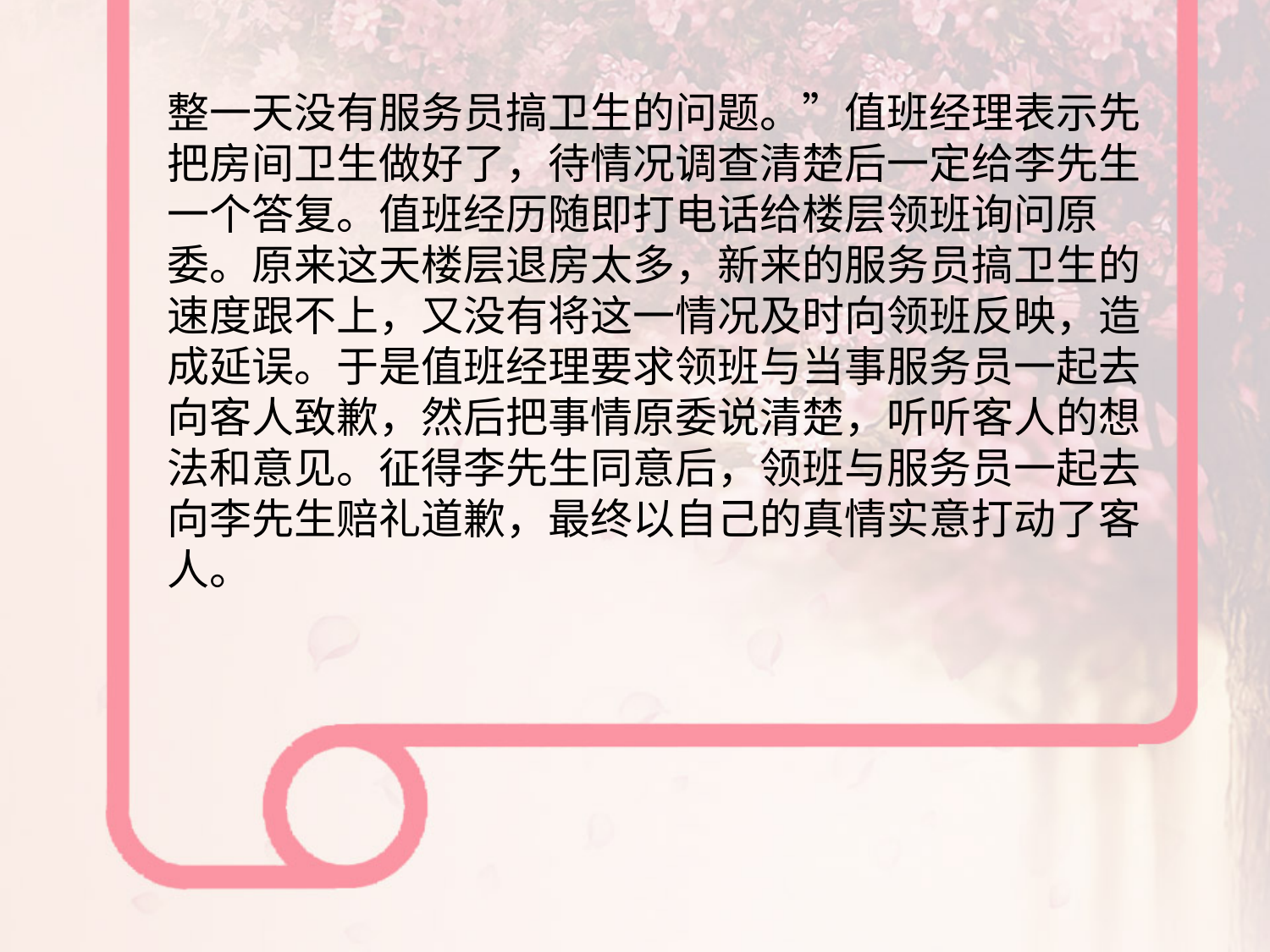

整一天没有服务员搞卫生的问题。”值班经理表示先把房间卫生做好了，待情况调查清楚后一定给李先生一个答复。值班经历随即打电话给楼层领班询问原委。原来这天楼层退房太多，新来的服务员搞卫生的速度跟不上，又没有将这一情况及时向领班反映，造成延误。于是值班经理要求领班与当事服务员一起去向客人致歉，然后把事情原委说清楚，听听客人的想法和意见。征得李先生同意后，领班与服务员一起去向李先生赔礼道歉，最终以自己的真情实意打动了客人。